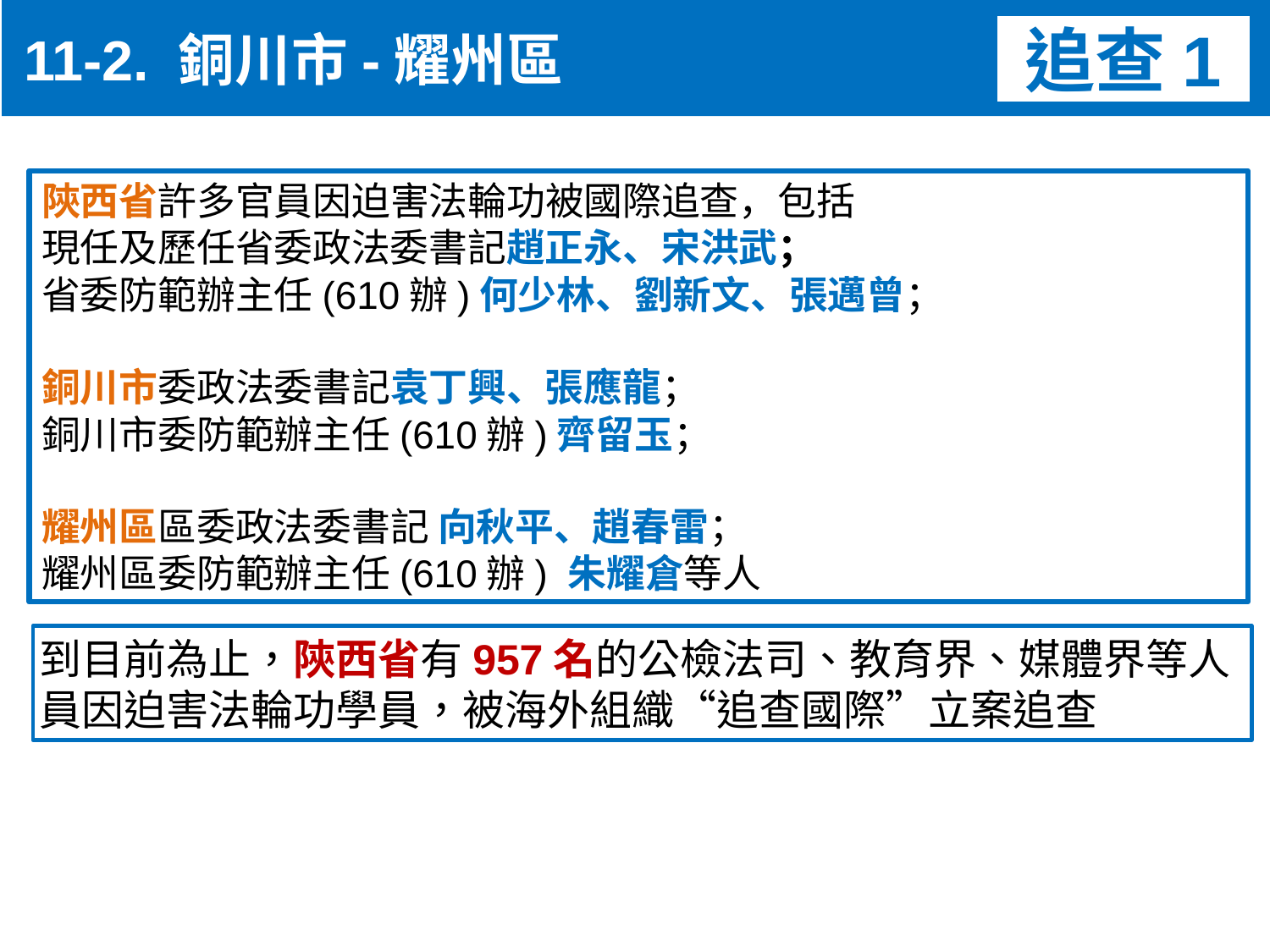

11-2. 銅川市-耀州區
追查1

陝西省許多官員因迫害法輪功被國際追查，包括
現任及歷任省委政法委書記趙正永、宋洪武；
省委防範辦主任(610辦)何少林、劉新文、張邁曾；

銅川市委政法委書記袁丁興、張應龍；
銅川市委防範辦主任(610辦)齊留玉；

耀州區區委政法委書記 向秋平、趙春雷；
耀州區委防範辦主任(610辦) 朱耀倉等人
到目前為止，陝西省有957名的公檢法司、教育界、媒體界等人員因迫害法輪功學員，被海外組織“追查國際”立案追查